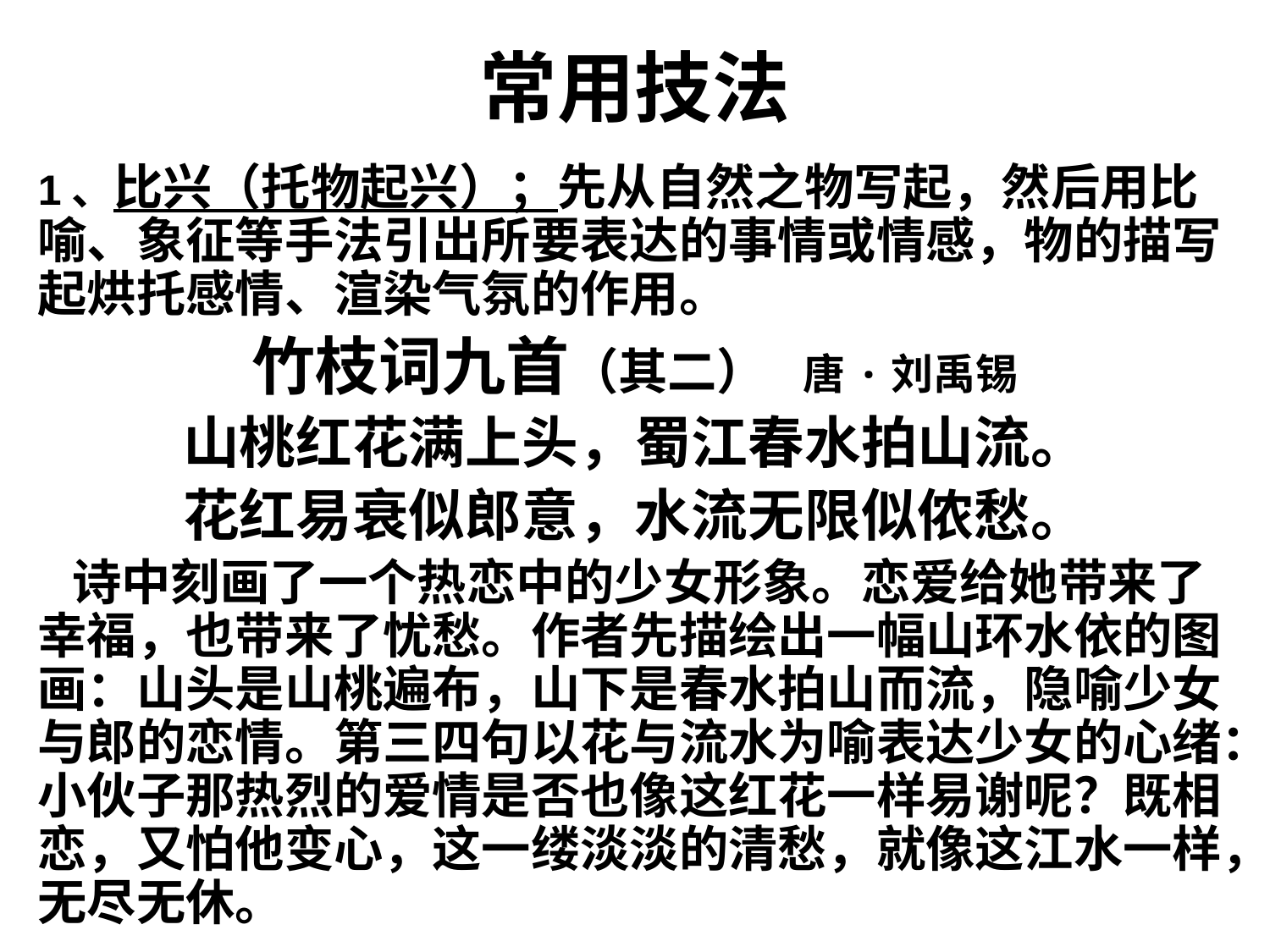

# 常用技法
1、比兴（托物起兴）；先从自然之物写起，然后用比喻、象征等手法引出所要表达的事情或情感，物的描写起烘托感情、渲染气氛的作用。
竹枝词九首（其二）   唐·刘禹锡
山桃红花满上头，蜀江春水拍山流。
花红易衰似郎意，水流无限似侬愁。
  诗中刻画了一个热恋中的少女形象。恋爱给她带来了幸福，也带来了忧愁。作者先描绘出一幅山环水依的图画：山头是山桃遍布，山下是春水拍山而流，隐喻少女与郎的恋情。第三四句以花与流水为喻表达少女的心绪：小伙子那热烈的爱情是否也像这红花一样易谢呢？既相恋，又怕他变心，这一缕淡淡的清愁，就像这江水一样，无尽无休。